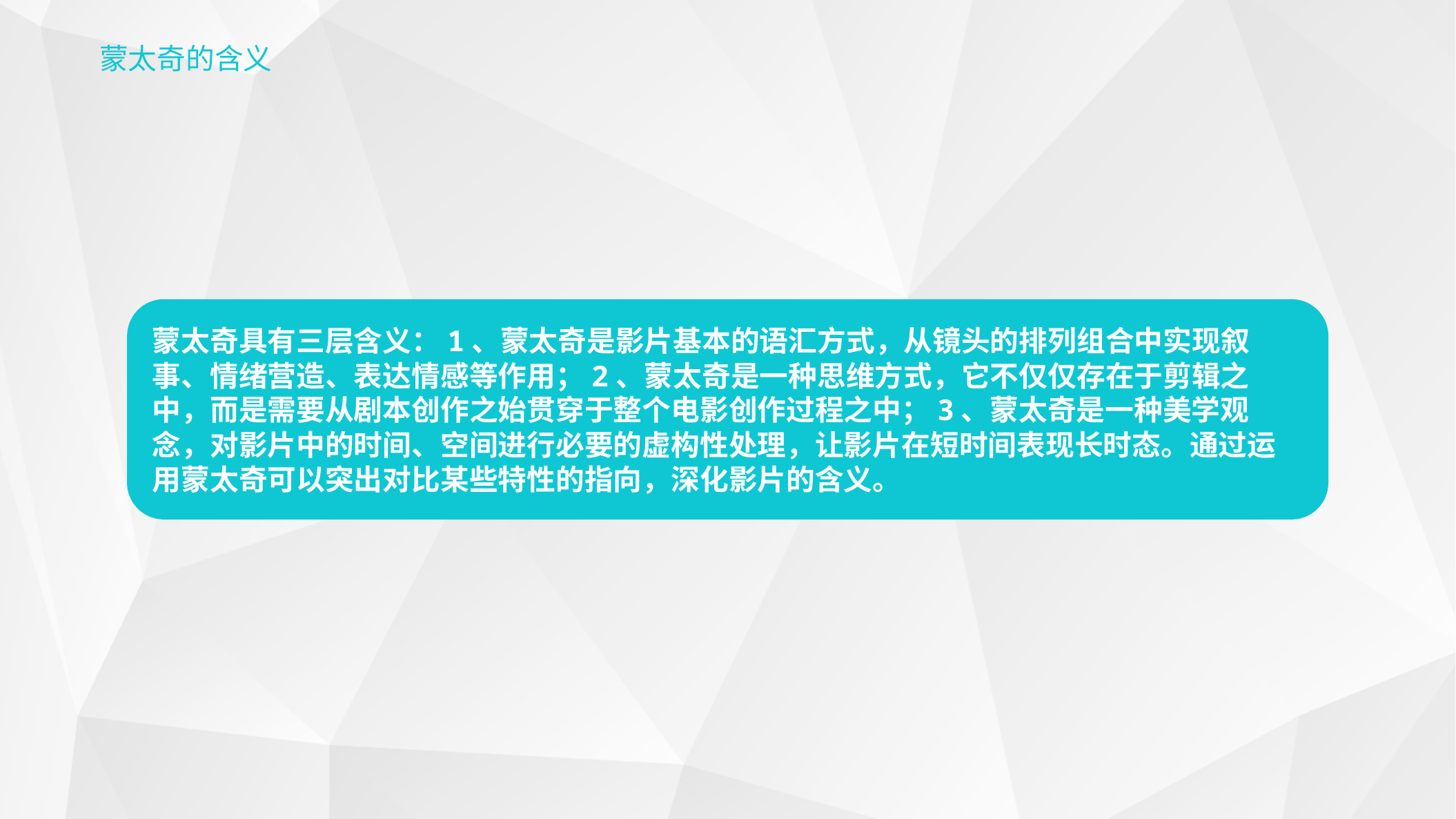

蒙太奇的含义
蒙太奇具有三层含义：1、蒙太奇是影片基本的语汇方式，从镜头的排列组合中实现叙事、情绪营造、表达情感等作用；2、蒙太奇是一种思维方式，它不仅仅存在于剪辑之中，而是需要从剧本创作之始贯穿于整个电影创作过程之中；3、蒙太奇是一种美学观念，对影片中的时间、空间进行必要的虚构性处理，让影片在短时间表现长时态。通过运用蒙太奇可以突出对比某些特性的指向，深化影片的含义。